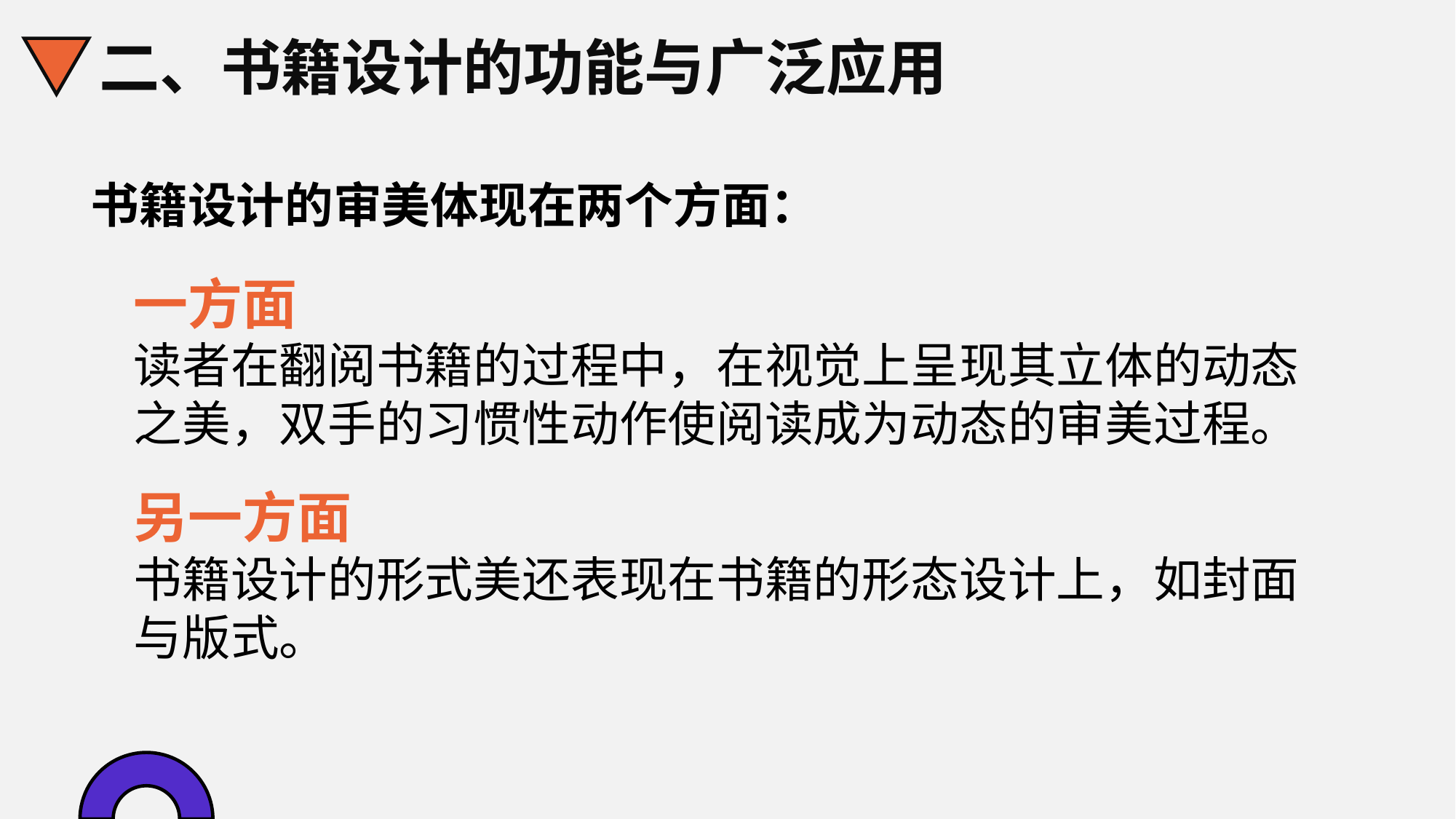

二、书籍设计的功能与广泛应用

书籍设计的审美体现在两个方面：
一方面
读者在翻阅书籍的过程中，在视觉上呈现其立体的动态之美，双手的习惯性动作使阅读成为动态的审美过程。
另一方面
书籍设计的形式美还表现在书籍的形态设计上，如封面与版式。